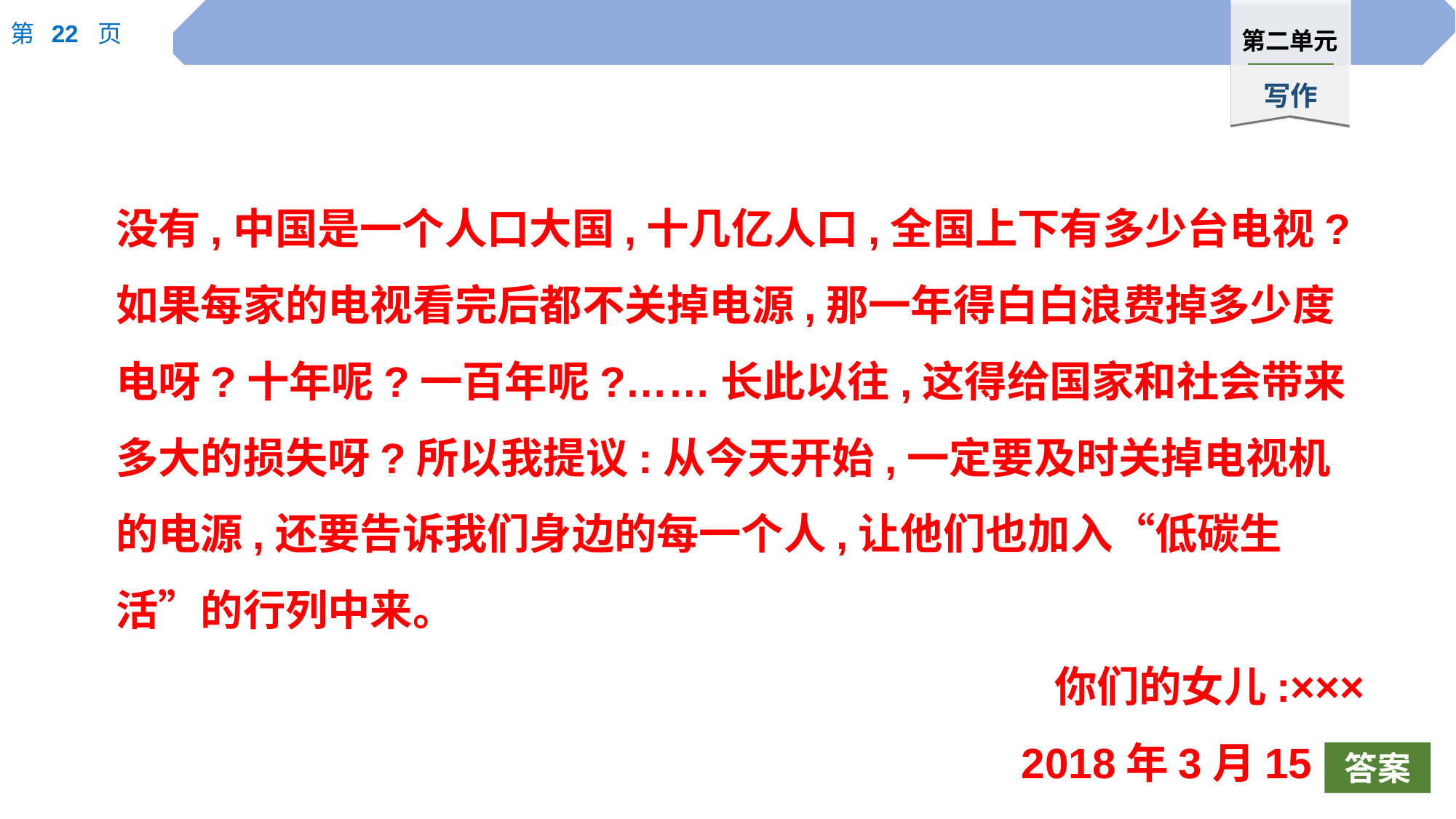

没有,中国是一个人口大国,十几亿人口,全国上下有多少台电视?如果每家的电视看完后都不关掉电源,那一年得白白浪费掉多少度电呀?十年呢?一百年呢?……长此以往,这得给国家和社会带来多大的损失呀?所以我提议:从今天开始,一定要及时关掉电视机的电源,还要告诉我们身边的每一个人,让他们也加入“低碳生活”的行列中来。
你们的女儿:×××
2018年3月15日
答案